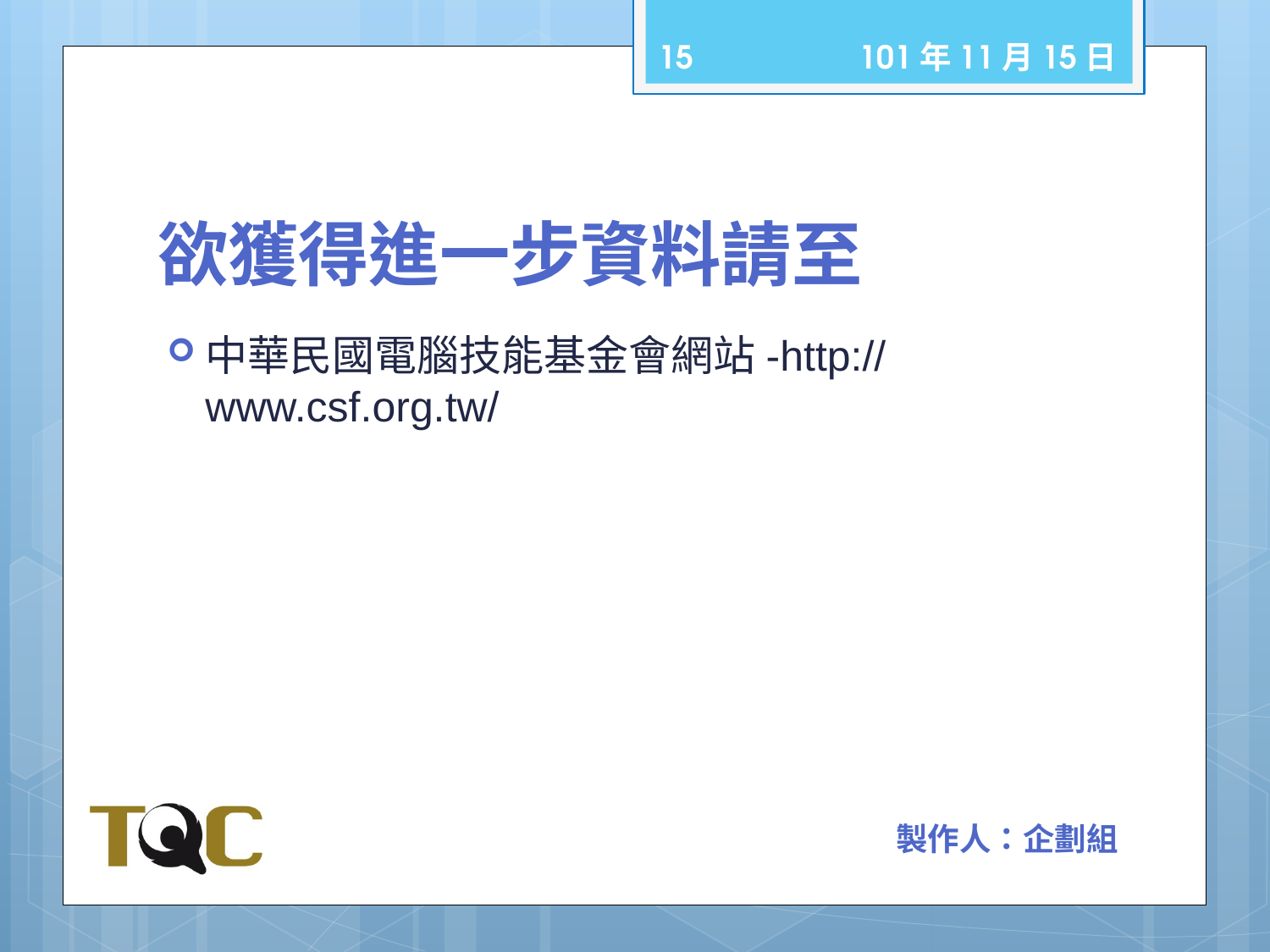

15
101年11月15日
# 欲獲得進一步資料請至
中華民國電腦技能基金會網站-http://www.csf.org.tw/
製作人：企劃組